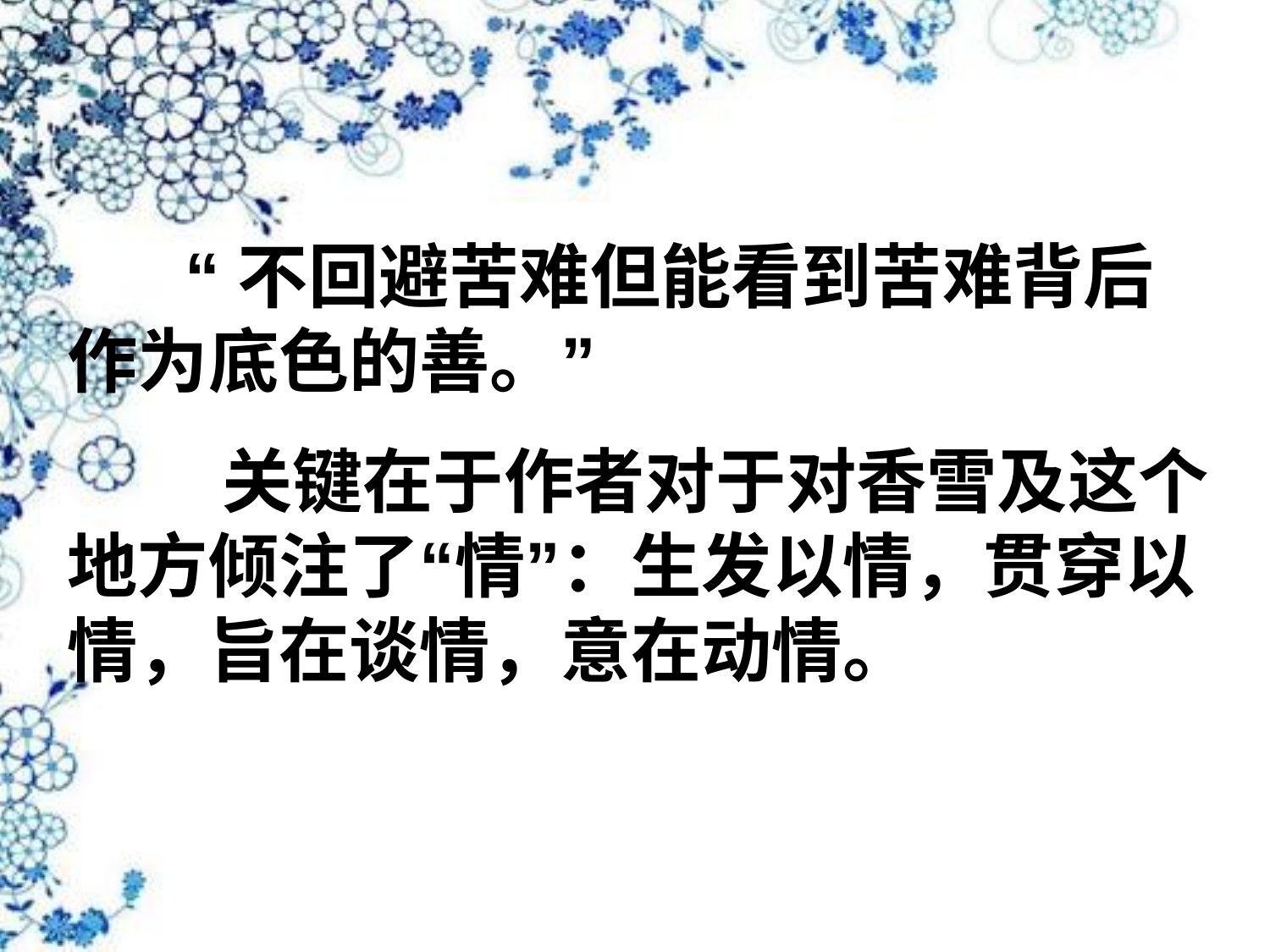

“不回避苦难但能看到苦难背后作为底色的善。”
       关键在于作者对于对香雪及这个地方倾注了“情”：生发以情，贯穿以情，旨在谈情，意在动情。